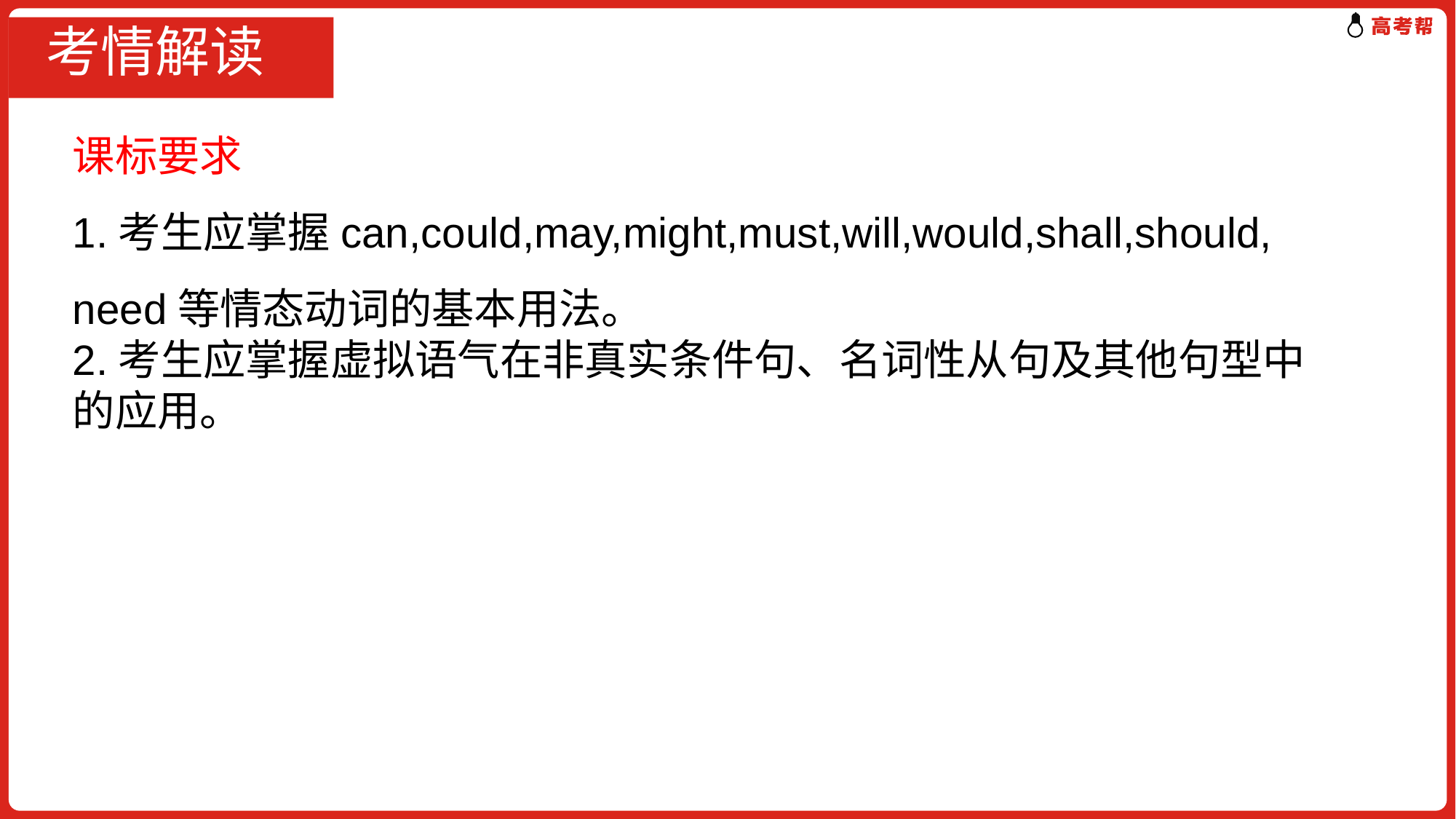

# 考情解读
课标要求
1.考生应掌握can,could,may,might,must,will,would,shall,should,
need等情态动词的基本用法。
2.考生应掌握虚拟语气在非真实条件句、名词性从句及其他句型中的应用。